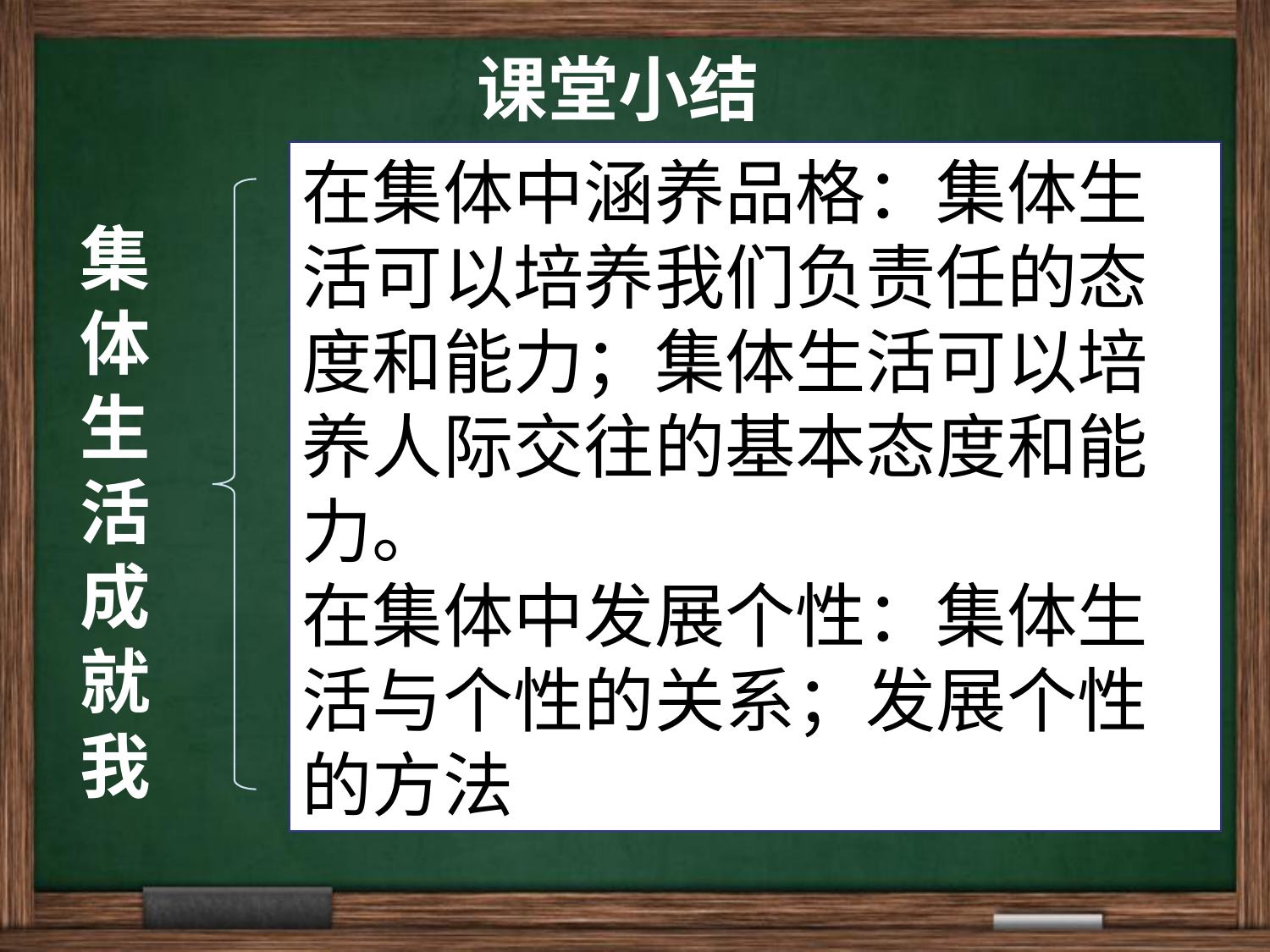

课堂小结
在集体中涵养品格：集体生活可以培养我们负责任的态度和能力；集体生活可以培养人际交往的基本态度和能力。
在集体中发展个性：集体生活与个性的关系；发展个性的方法

集体生活成就我